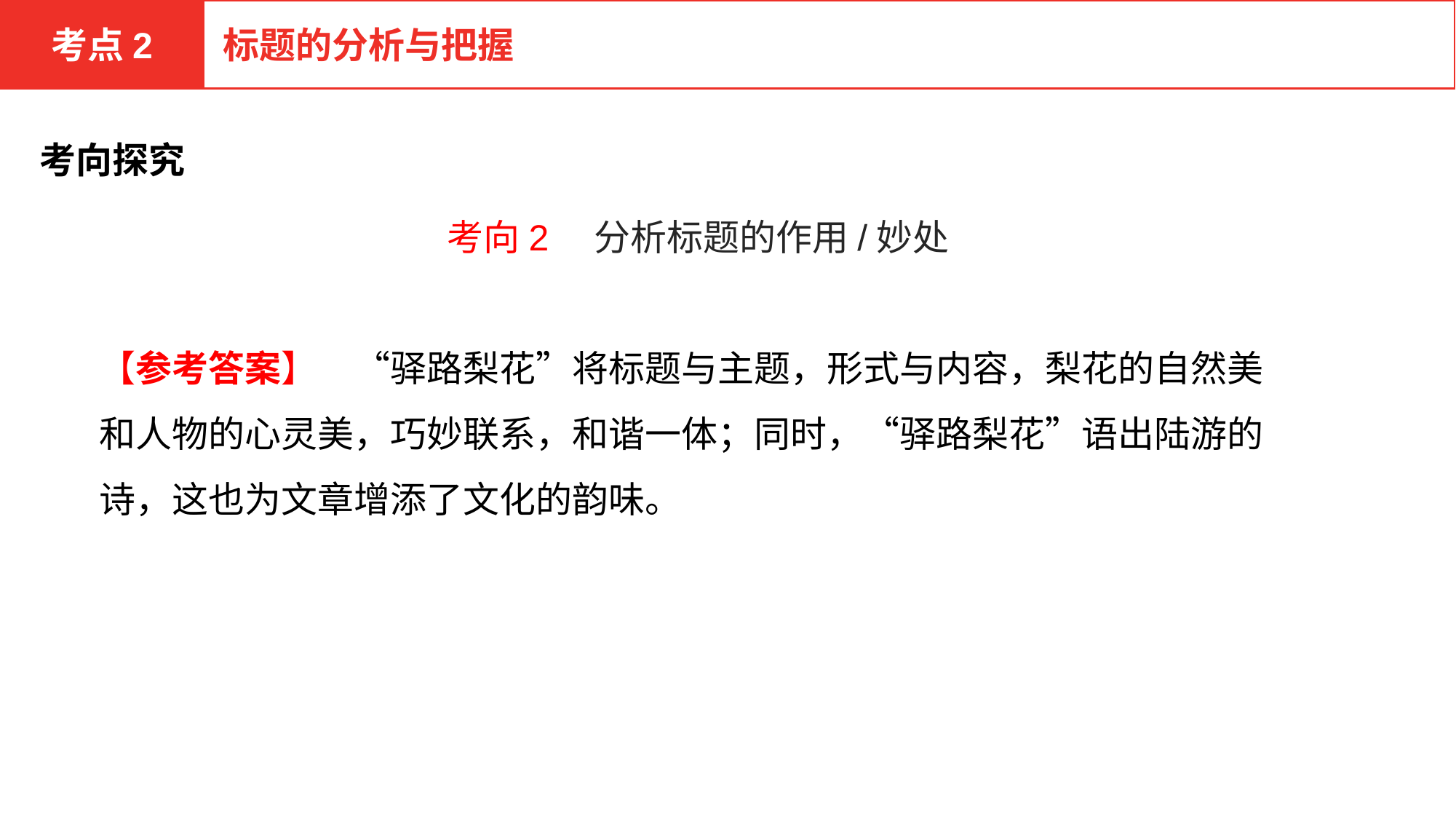

考点2
标题的分析与把握
考向探究
考向2　分析标题的作用/妙处

【参考答案】　“驿路梨花”将标题与主题，形式与内容，梨花的自然美和人物的心灵美，巧妙联系，和谐一体；同时，“驿路梨花”语出陆游的诗，这也为文章增添了文化的韵味。